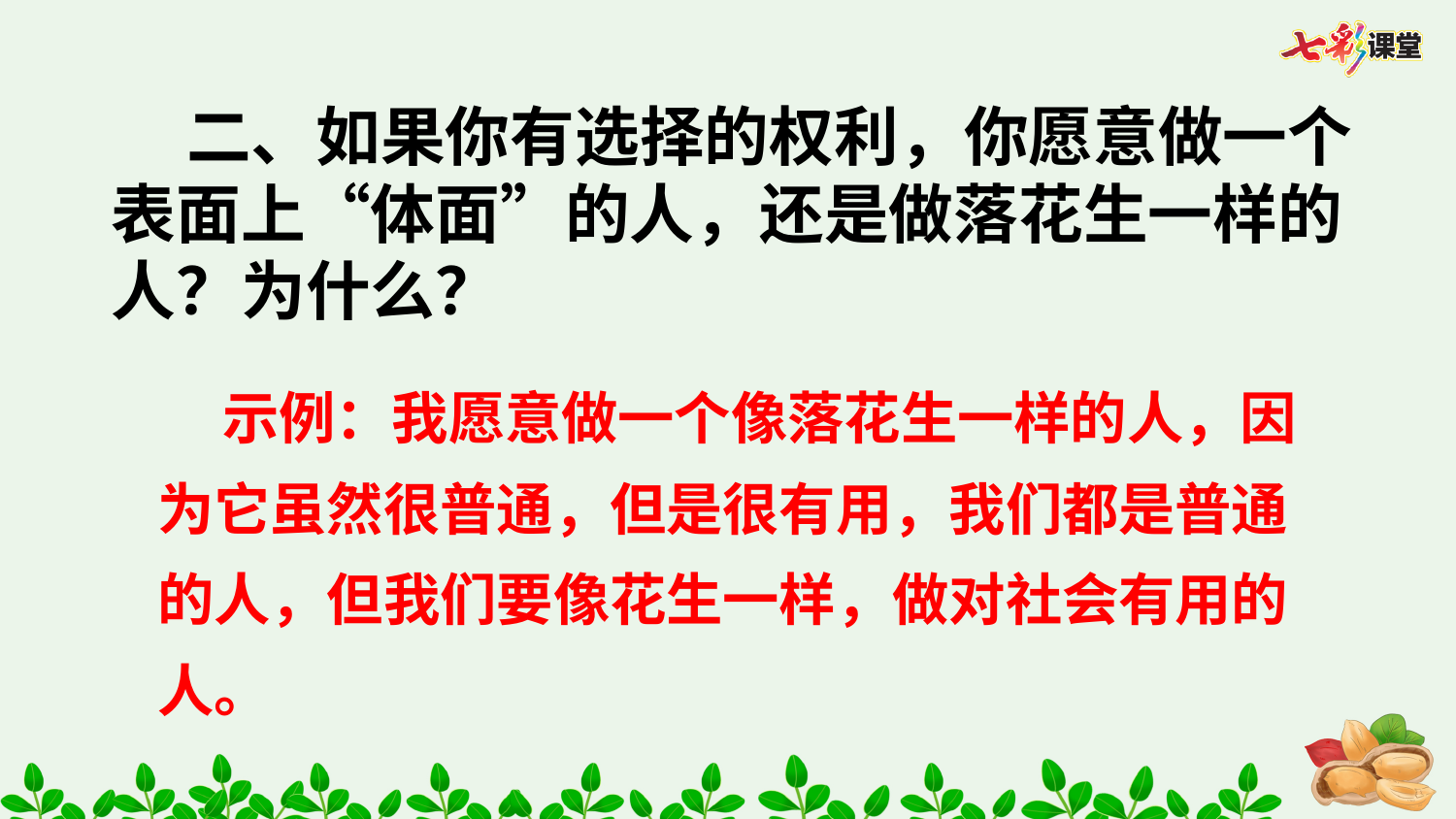

二、如果你有选择的权利，你愿意做一个表面上“体面”的人，还是做落花生一样的人？为什么？
    示例：我愿意做一个像落花生一样的人，因为它虽然很普通，但是很有用，我们都是普通的人，但我们要像花生一样，做对社会有用的人。